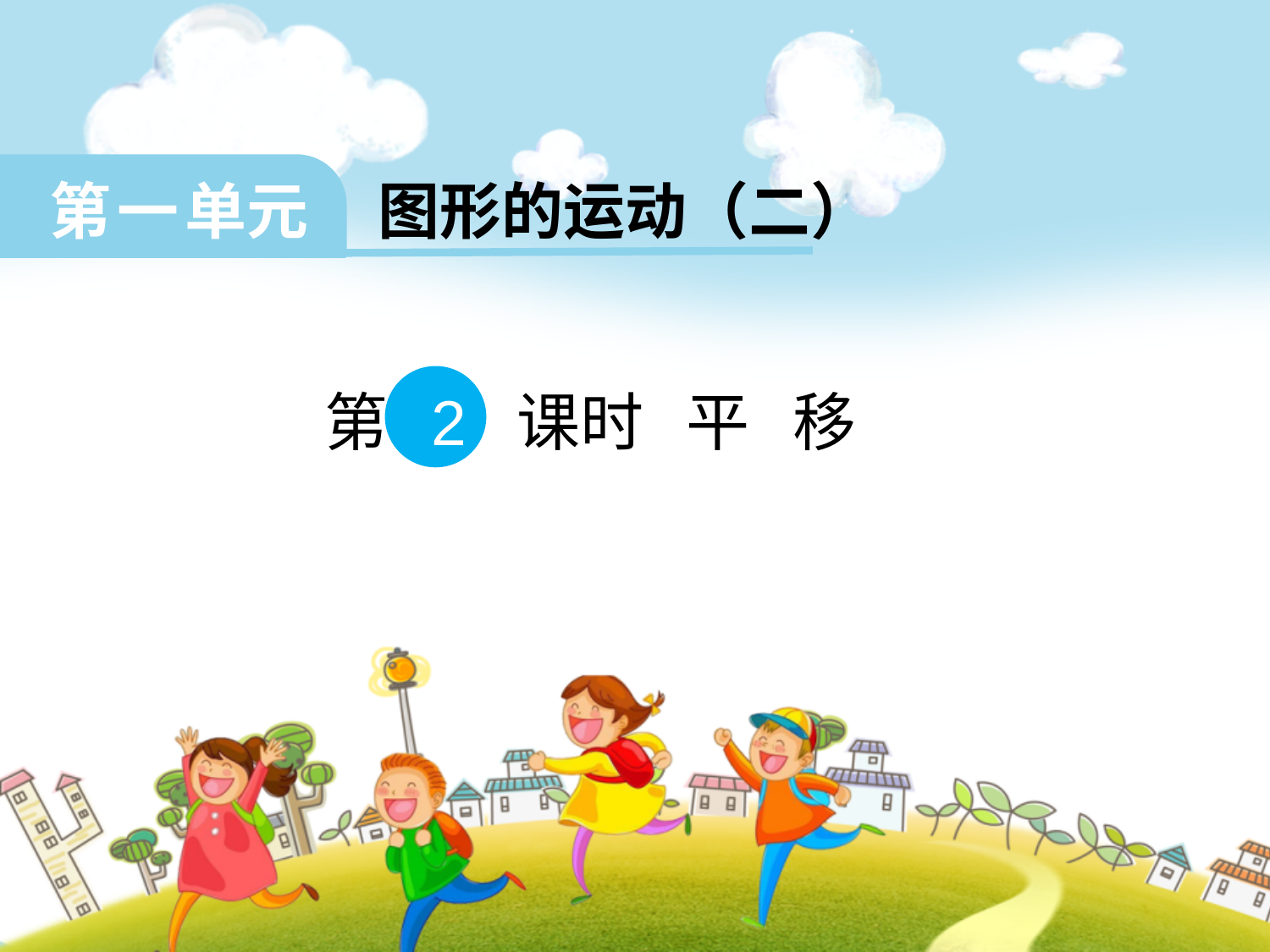

第 一 单元     图形的运动（二）

  第  2  课时   平   移